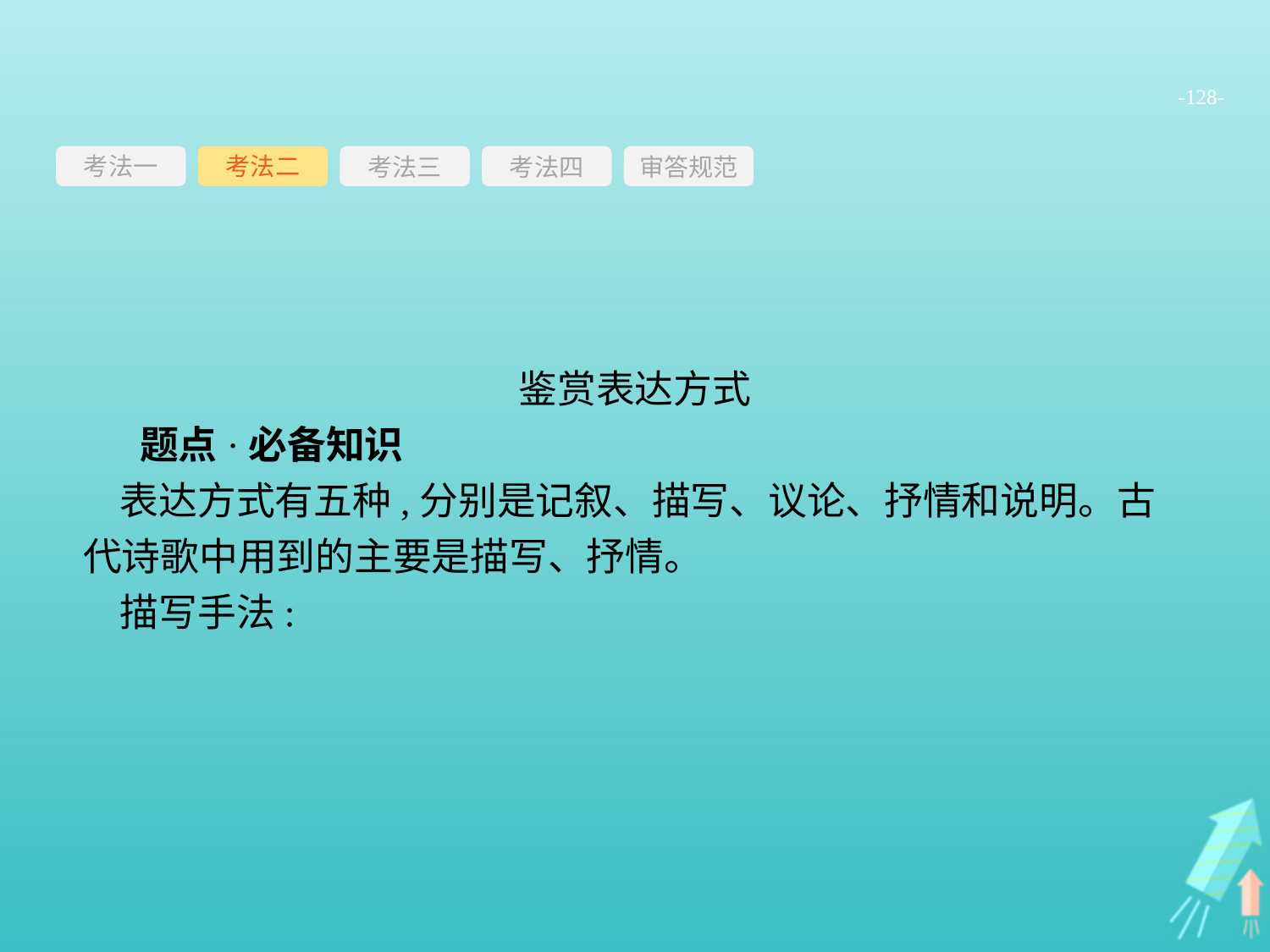

-128-
考法一
考法三
考法四
审答规范
考法二
鉴赏表达方式
题点·必备知识
表达方式有五种,分别是记叙、描写、议论、抒情和说明。古代诗歌中用到的主要是描写、抒情。
描写手法: